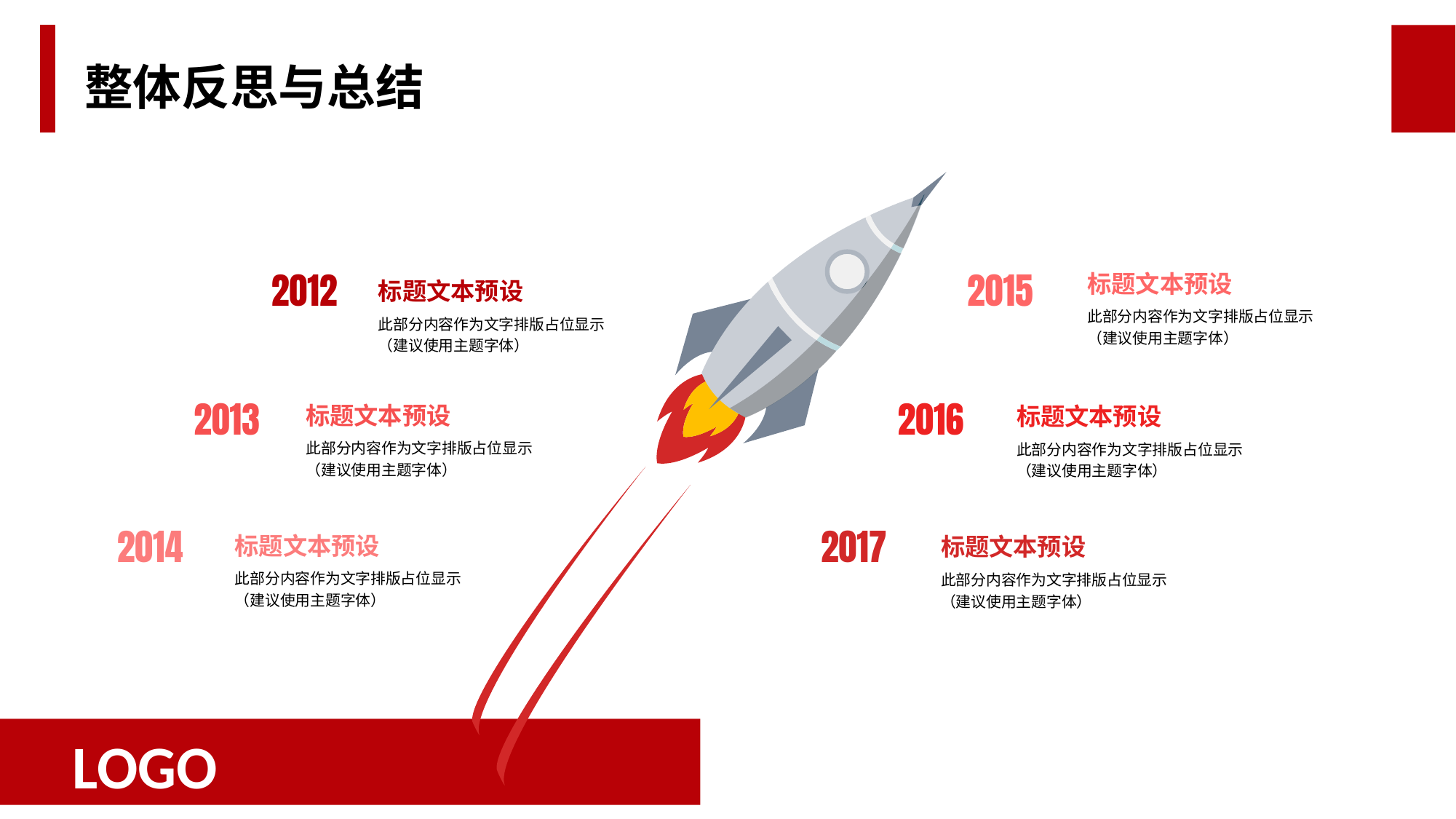

整体反思与总结

2012
2015
标题文本预设
此部分内容作为文字排版占位显示
（建议使用主题字体）
标题文本预设
此部分内容作为文字排版占位显示
（建议使用主题字体）
2013
2016
标题文本预设
此部分内容作为文字排版占位显示
（建议使用主题字体）
标题文本预设
此部分内容作为文字排版占位显示
（建议使用主题字体）

2014
2017
标题文本预设
此部分内容作为文字排版占位显示
（建议使用主题字体）
标题文本预设
此部分内容作为文字排版占位显示
（建议使用主题字体）